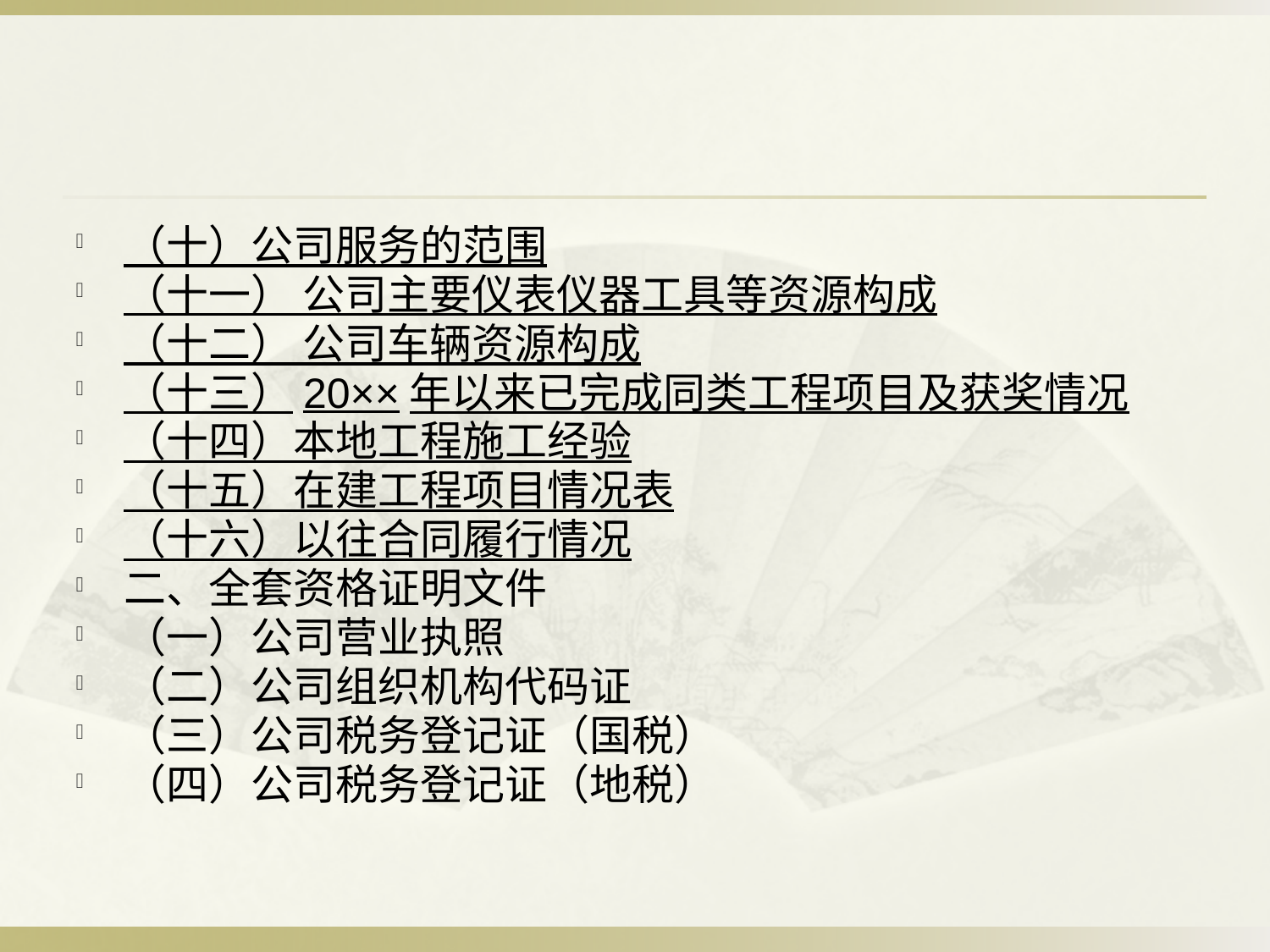

#
（十）公司服务的范围
（十一） 公司主要仪表仪器工具等资源构成
（十二） 公司车辆资源构成
（十三）20××年以来已完成同类工程项目及获奖情况
（十四）本地工程施工经验
（十五）在建工程项目情况表
（十六）以往合同履行情况
二、全套资格证明文件
（一）公司营业执照
（二）公司组织机构代码证
（三）公司税务登记证（国税）
（四）公司税务登记证（地税）